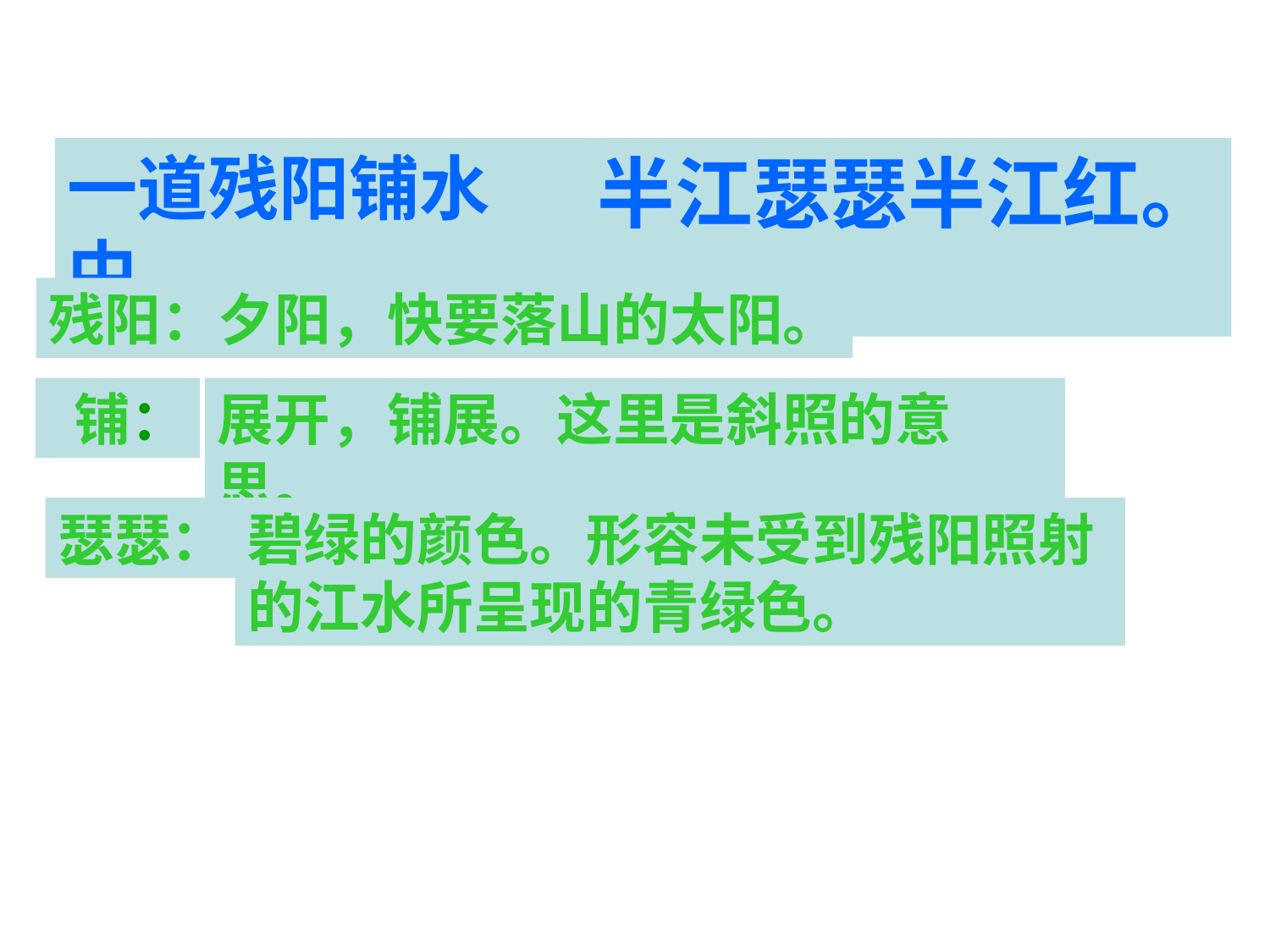

一道残阳铺水中，
半江瑟瑟半江红。
残阳：夕阳，快要落山的太阳。
 铺：
展开，铺展。这里是斜照的意思。
瑟瑟：
碧绿的颜色。形容未受到残阳照射的江水所呈现的青绿色。